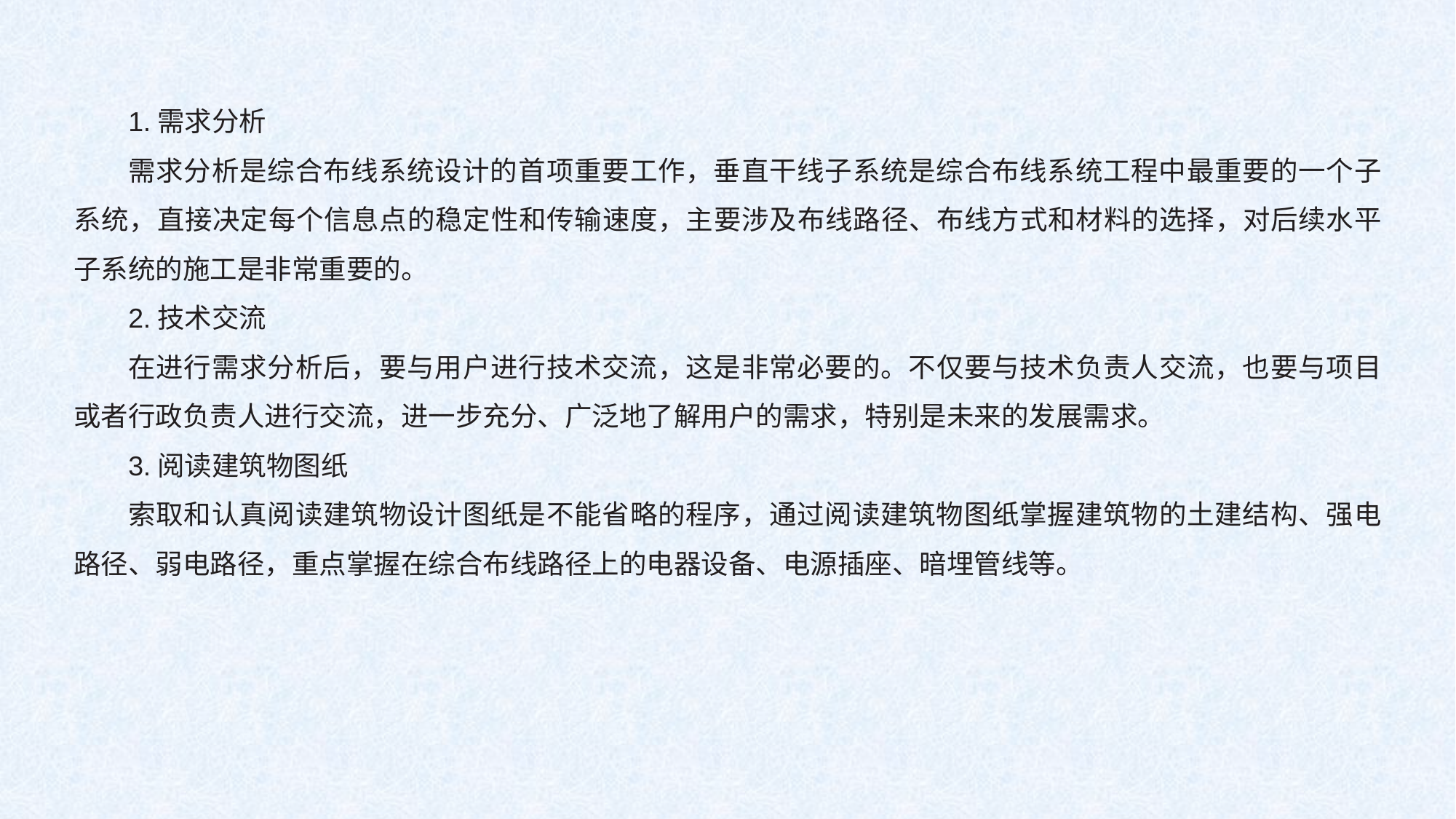

1.需求分析
需求分析是综合布线系统设计的首项重要工作，垂直干线子系统是综合布线系统工程中最重要的一个子系统，直接决定每个信息点的稳定性和传输速度，主要涉及布线路径、布线方式和材料的选择，对后续水平子系统的施工是非常重要的。
2.技术交流
在进行需求分析后，要与用户进行技术交流，这是非常必要的。不仅要与技术负责人交流，也要与项目或者行政负责人进行交流，进一步充分、广泛地了解用户的需求，特别是未来的发展需求。
3.阅读建筑物图纸
索取和认真阅读建筑物设计图纸是不能省略的程序，通过阅读建筑物图纸掌握建筑物的土建结构、强电路径、弱电路径，重点掌握在综合布线路径上的电器设备、电源插座、暗埋管线等。